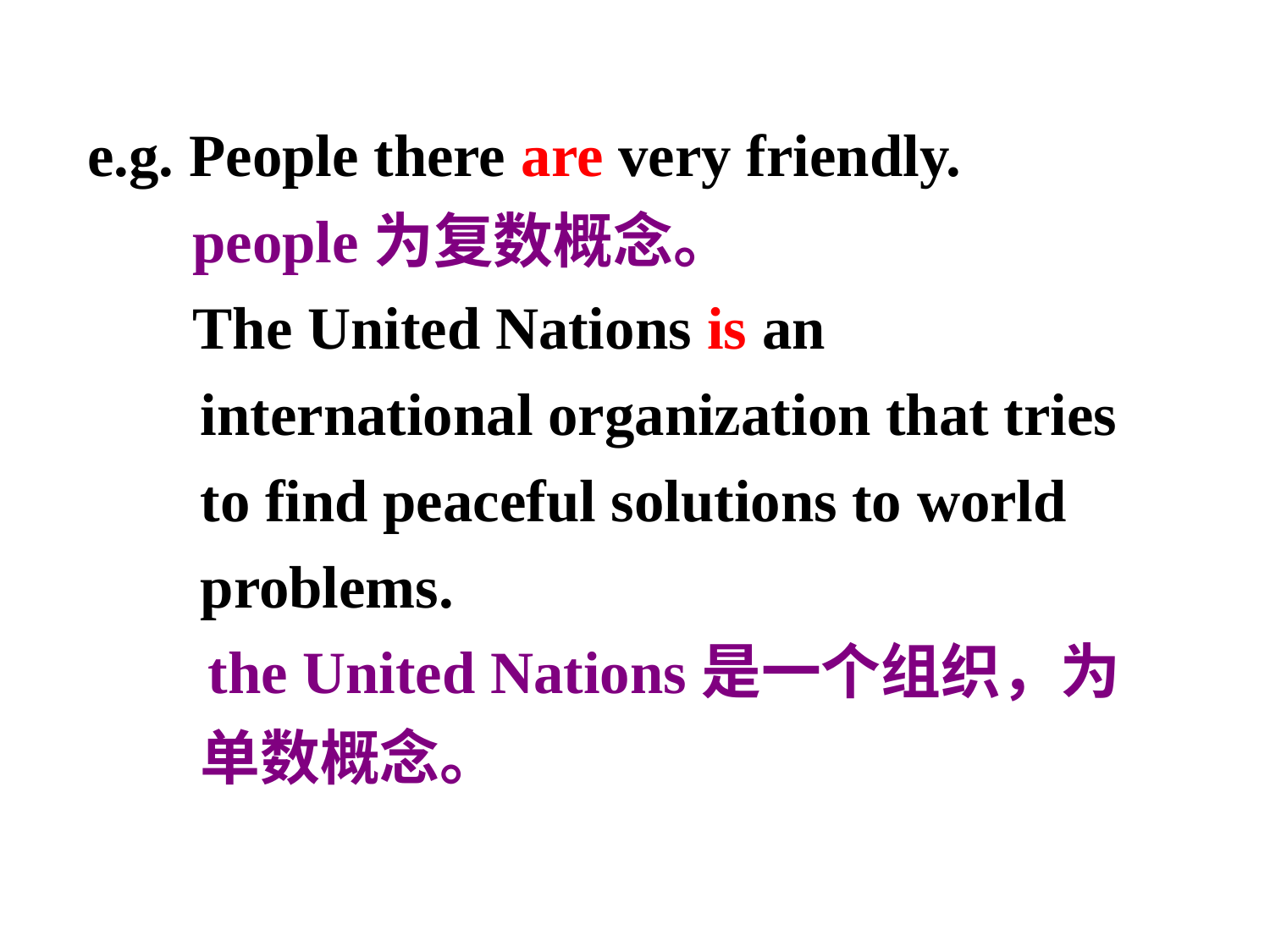

e.g. People there are very friendly.
       people为复数概念。
       The United Nations is an international organization that tries to find peaceful solutions to world problems.
        the United Nations是一个组织，为 单数概念。